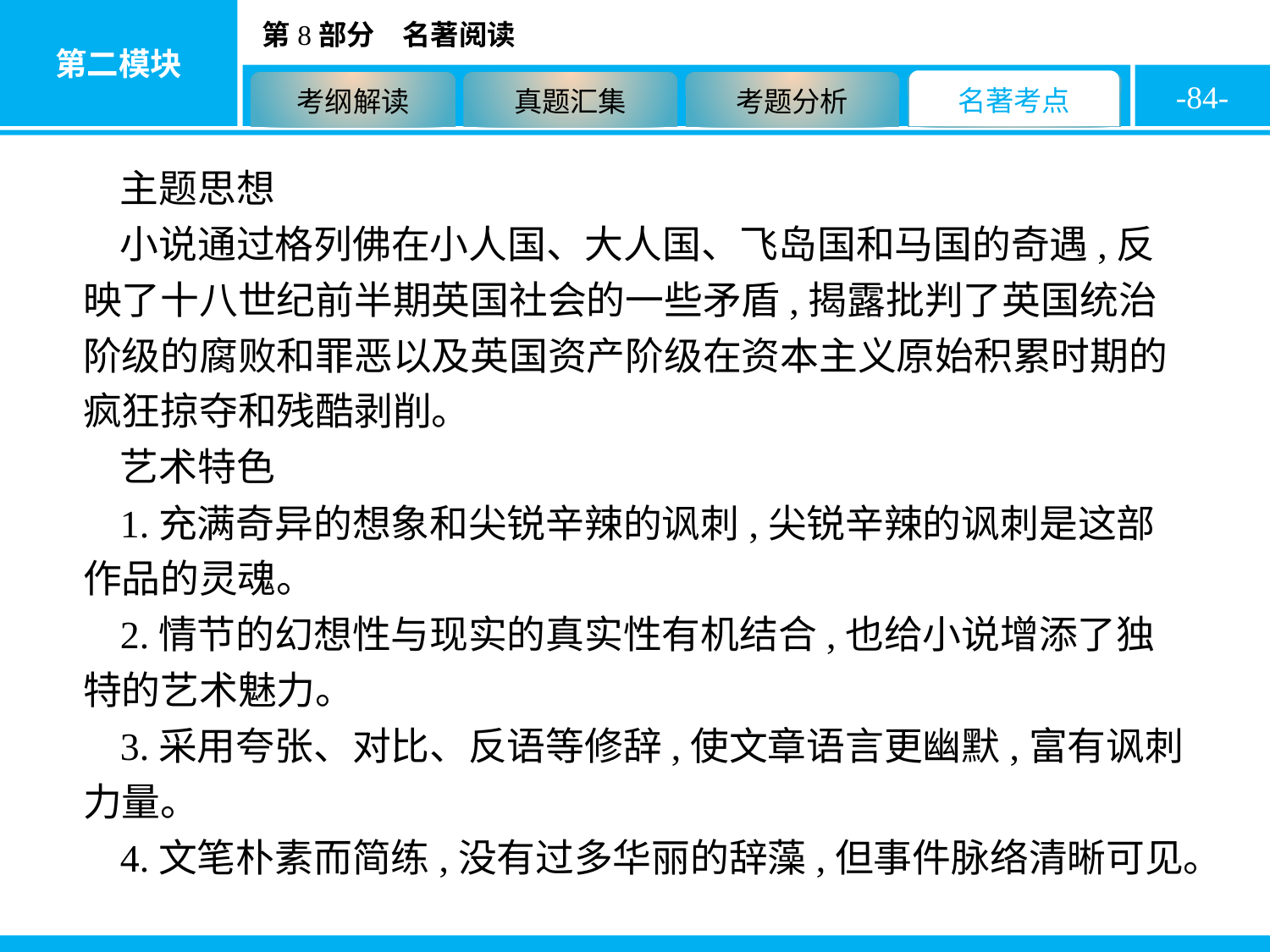

-84-
主题思想
小说通过格列佛在小人国、大人国、飞岛国和马国的奇遇,反映了十八世纪前半期英国社会的一些矛盾,揭露批判了英国统治阶级的腐败和罪恶以及英国资产阶级在资本主义原始积累时期的疯狂掠夺和残酷剥削。
艺术特色
1.充满奇异的想象和尖锐辛辣的讽刺,尖锐辛辣的讽刺是这部作品的灵魂。
2.情节的幻想性与现实的真实性有机结合,也给小说增添了独特的艺术魅力。
3.采用夸张、对比、反语等修辞,使文章语言更幽默,富有讽刺力量。
4.文笔朴素而简练,没有过多华丽的辞藻,但事件脉络清晰可见。